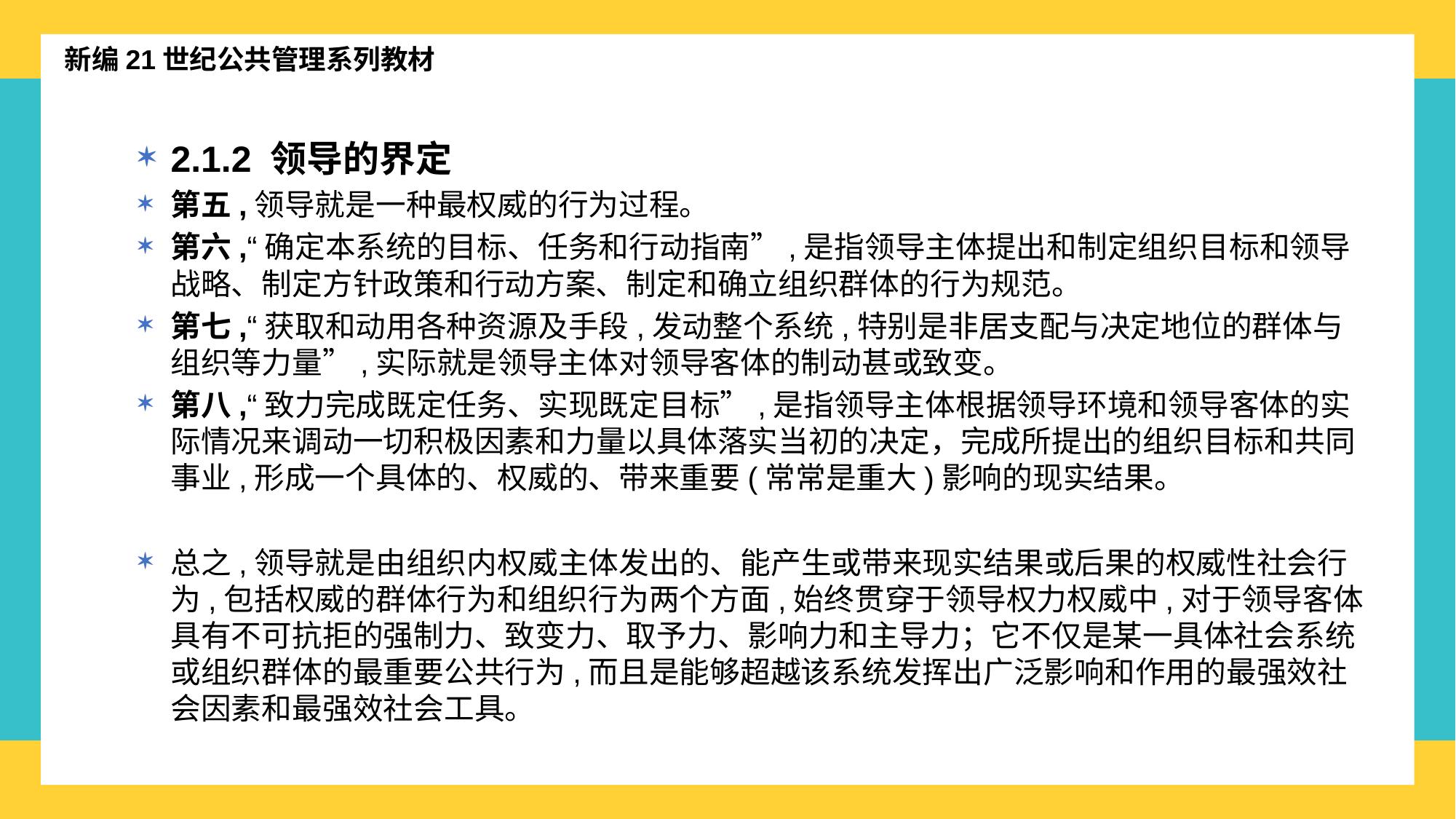

新编21世纪公共管理系列教材
2.1.2 领导的界定
第五,领导就是一种最权威的行为过程。
第六,“确定本系统的目标、任务和行动指南”,是指领导主体提出和制定组织目标和领导战略、制定方针政策和行动方案、制定和确立组织群体的行为规范。
第七,“获取和动用各种资源及手段,发动整个系统,特别是非居支配与决定地位的群体与组织等力量”,实际就是领导主体对领导客体的制动甚或致变。
第八,“致力完成既定任务、实现既定目标”,是指领导主体根据领导环境和领导客体的实际情况来调动一切积极因素和力量以具体落实当初的决定，完成所提出的组织目标和共同事业,形成一个具体的、权威的、带来重要(常常是重大)影响的现实结果。

总之,领导就是由组织内权威主体发出的、能产生或带来现实结果或后果的权威性社会行为,包括权威的群体行为和组织行为两个方面,始终贯穿于领导权力权威中,对于领导客体具有不可抗拒的强制力、致变力、取予力、影响力和主导力；它不仅是某一具体社会系统或组织群体的最重要公共行为,而且是能够超越该系统发挥出广泛影响和作用的最强效社会因素和最强效社会工具。